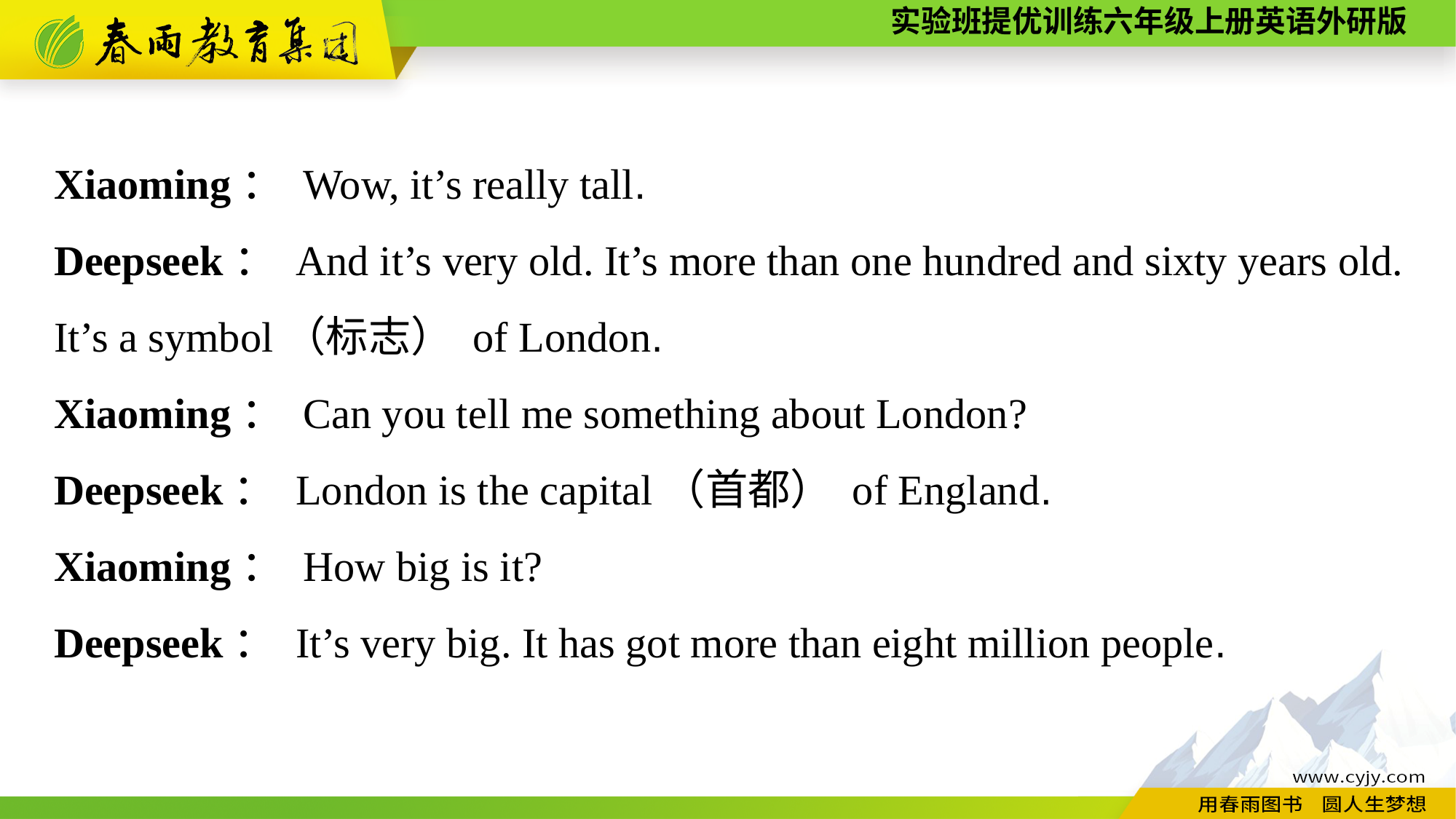

Xiaoming： Wow, it’s really tall.
Deepseek： And it’s very old. It’s more than one hundred and sixty years old. It’s a symbol（标志） of London.
Xiaoming： Can you tell me something about London?
Deepseek： London is the capital（首都） of England.
Xiaoming： How big is it?
Deepseek： It’s very big. It has got more than eight million people.